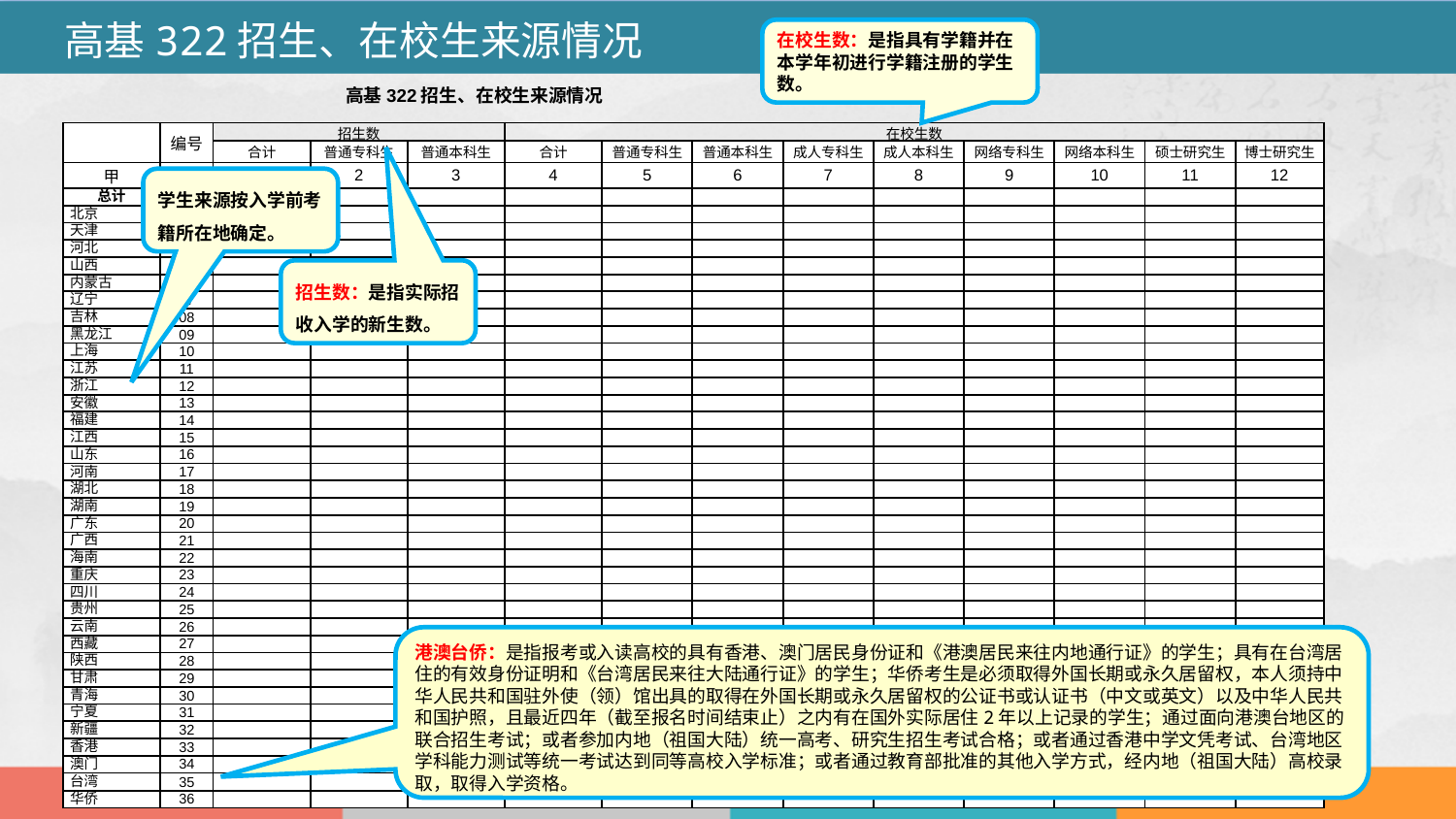

高基322招生、在校生来源情况
在校生数：是指具有学籍并在本学年初进行学籍注册的学生数。
高基322招生、在校生来源情况                                                                                     单位：人
|  | 编号 | 招生数 |  |  | 在校生数 |  |  |  |  |  |  |  |  |
| --- | --- | --- | --- | --- | --- | --- | --- | --- | --- | --- | --- | --- | --- |
|  |  | 合计 | 普通专科生 | 普通本科生 | 合计 | 普通专科生 | 普通本科生 | 成人专科生 | 成人本科生 | 网络专科生 | 网络本科生 | 硕士研究生 | 博士研究生 |
| 甲 | 乙 | 1 | 2 | 3 | 4 | 5 | 6 | 7 | 8 | 9 | 10 | 11 | 12 |
| 总计 | 01 |  |  |  |  |  |  |  |  |  |  |  |  |
| 北京 | 02 |  |  |  |  |  |  |  |  |  |  |  |  |
| 天津 | 03 |  |  |  |  |  |  |  |  |  |  |  |  |
| 河北 | 04 |  |  |  |  |  |  |  |  |  |  |  |  |
| 山西 | 05 |  |  |  |  |  |  |  |  |  |  |  |  |
| 内蒙古 | 06 |  |  |  |  |  |  |  |  |  |  |  |  |
| 辽宁 | 07 |  |  |  |  |  |  |  |  |  |  |  |  |
| 吉林 | 08 |  |  |  |  |  |  |  |  |  |  |  |  |
| 黑龙江 | 09 |  |  |  |  |  |  |  |  |  |  |  |  |
| 上海 | 10 |  |  |  |  |  |  |  |  |  |  |  |  |
| 江苏 | 11 |  |  |  |  |  |  |  |  |  |  |  |  |
| 浙江 | 12 |  |  |  |  |  |  |  |  |  |  |  |  |
| 安徽 | 13 |  |  |  |  |  |  |  |  |  |  |  |  |
| 福建 | 14 |  |  |  |  |  |  |  |  |  |  |  |  |
| 江西 | 15 |  |  |  |  |  |  |  |  |  |  |  |  |
| 山东 | 16 |  |  |  |  |  |  |  |  |  |  |  |  |
| 河南 | 17 |  |  |  |  |  |  |  |  |  |  |  |  |
| 湖北 | 18 |  |  |  |  |  |  |  |  |  |  |  |  |
| 湖南 | 19 |  |  |  |  |  |  |  |  |  |  |  |  |
| 广东 | 20 |  |  |  |  |  |  |  |  |  |  |  |  |
| 广西 | 21 |  |  |  |  |  |  |  |  |  |  |  |  |
| 海南 | 22 |  |  |  |  |  |  |  |  |  |  |  |  |
| 重庆 | 23 |  |  |  |  |  |  |  |  |  |  |  |  |
| 四川 | 24 |  |  |  |  |  |  |  |  |  |  |  |  |
| 贵州 | 25 |  |  |  |  |  |  |  |  |  |  |  |  |
| 云南 | 26 |  |  |  |  |  |  |  |  |  |  |  |  |
| 西藏 | 27 |  |  |  |  |  |  |  |  |  |  |  |  |
| 陕西 | 28 |  |  |  |  |  |  |  |  |  |  |  |  |
| 甘肃 | 29 |  |  |  |  |  |  |  |  |  |  |  |  |
| 青海 | 30 |  |  |  |  |  |  |  |  |  |  |  |  |
| 宁夏 | 31 |  |  |  |  |  |  |  |  |  |  |  |  |
| 新疆 | 32 |  |  |  |  |  |  |  |  |  |  |  |  |
| 香港 | 33 |  |  |  |  |  |  |  |  |  |  |  |  |
| 澳门 | 34 |  |  |  |  |  |  |  |  |  |  |  |  |
| 台湾 | 35 |  |  |  |  |  |  |  |  |  |  |  |  |
| 华侨 | 36 |  |  |  |  |  |  |  |  |  |  |  |  |
学生来源按入学前考籍所在地确定。
招生数：是指实际招收入学的新生数。
港澳台侨：是指报考或入读高校的具有香港、澳门居民身份证和《港澳居民来往内地通行证》的学生；具有在台湾居住的有效身份证明和《台湾居民来往大陆通行证》的学生；华侨考生是必须取得外国长期或永久居留权，本人须持中华人民共和国驻外使（领）馆出具的取得在外国长期或永久居留权的公证书或认证书（中文或英文）以及中华人民共和国护照，且最近四年（截至报名时间结束止）之内有在国外实际居住2年以上记录的学生；通过面向港澳台地区的联合招生考试；或者参加内地（祖国大陆）统一高考、研究生招生考试合格；或者通过香港中学文凭考试、台湾地区学科能力测试等统一考试达到同等高校入学标准；或者通过教育部批准的其他入学方式，经内地（祖国大陆）高校录取，取得入学资格。